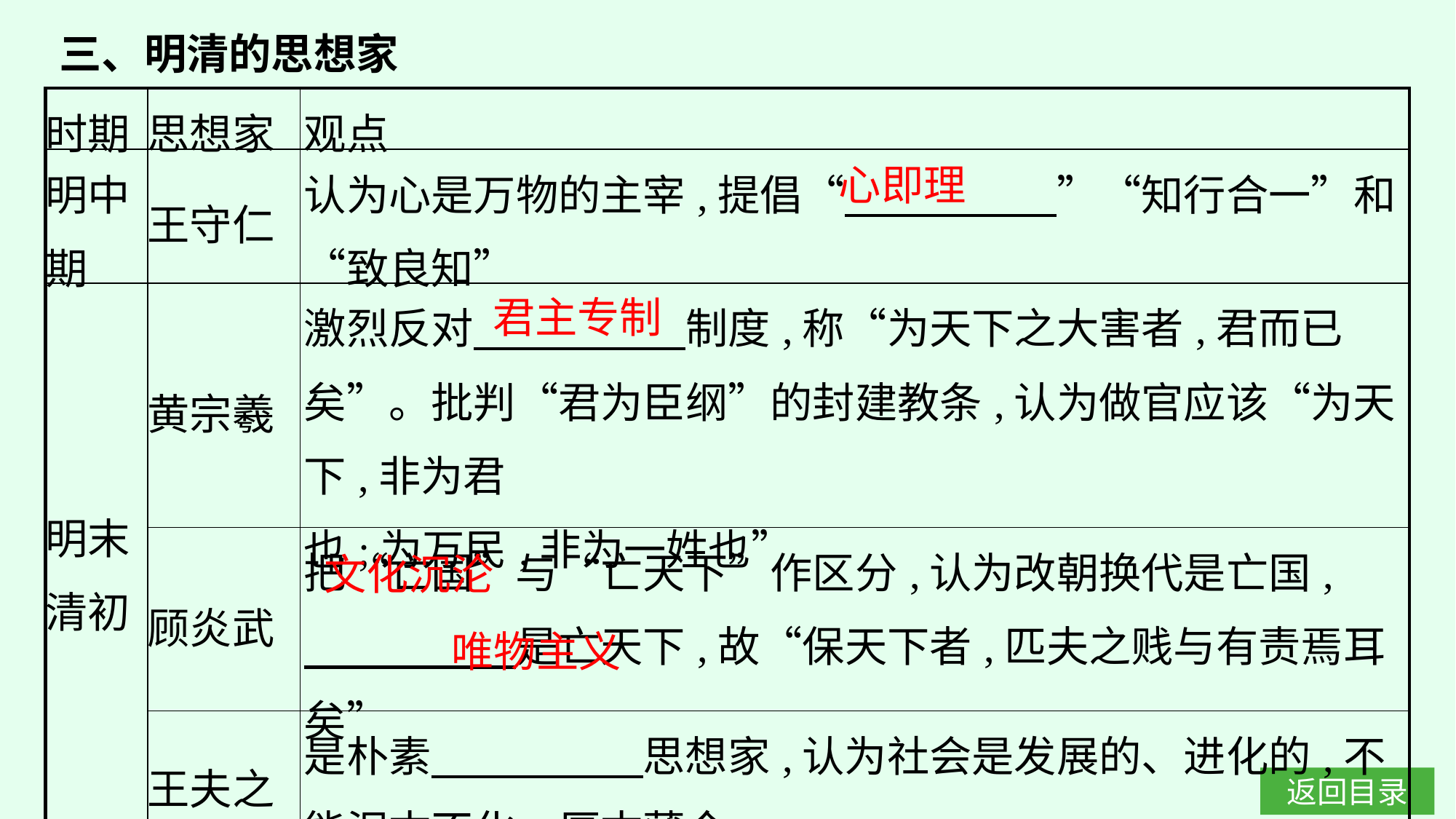

三、明清的思想家
| 时期 | 思想家 | 观点 |
| --- | --- | --- |
| 明中期 | 王守仁 | 认为心是万物的主宰,提倡“　　　　　”“知行合一”和“致良知” |
| 明末 清初 | 黄宗羲 | 激烈反对　　　　　制度,称“为天下之大害者,君而已矣”。批判“君为臣纲”的封建教条,认为做官应该“为天下,非为君 也;为万民,非为一姓也” |
|  | 顾炎武 | 把“亡国”与“亡天下”作区分,认为改朝换代是亡国, 　　　　　是亡天下,故“保天下者,匹夫之贱与有责焉耳矣” |
|  | 王夫之 | 是朴素　　　　　思想家,认为社会是发展的、进化的,不能泥古不化、厚古薄今 |
心即理
君主专制
文化沉沦
唯物主义